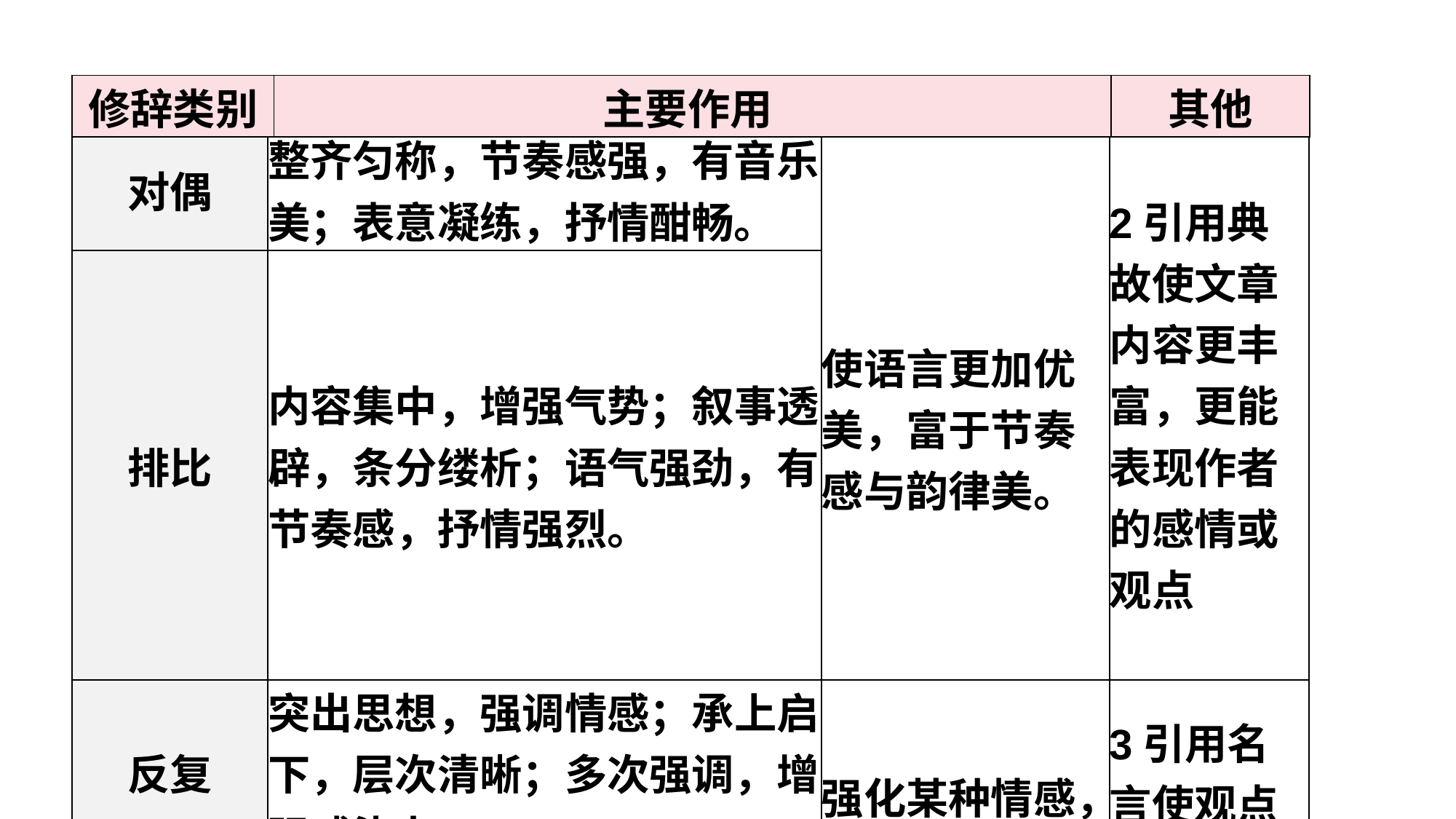

| 修辞类别 | 主要作用 | 其他 |
| --- | --- | --- |
| 对偶 | 整齐匀称，节奏感强，有音乐美；表意凝练，抒情酣畅。 | 使语言更加优美，富于节奏感与韵律美。 | 2引用典故使文章内容更丰富，更能表现作者的感情或观点 |
| --- | --- | --- | --- |
| 排比 | 内容集中，增强气势；叙事透辟，条分缕析；语气强劲，有节奏感，抒情强烈。 |  |  |
| 反复 | 突出思想，强调情感；承上启下，层次清晰；多次强调，增强感染力。 | 强化某种情感，反复也有加强节奏感的效果。 | 3引用名言使观点更具有权威性 |
| 反问 | 加强语气，加重语言力量，激发读者感情，给人深刻印象。 |  |  |